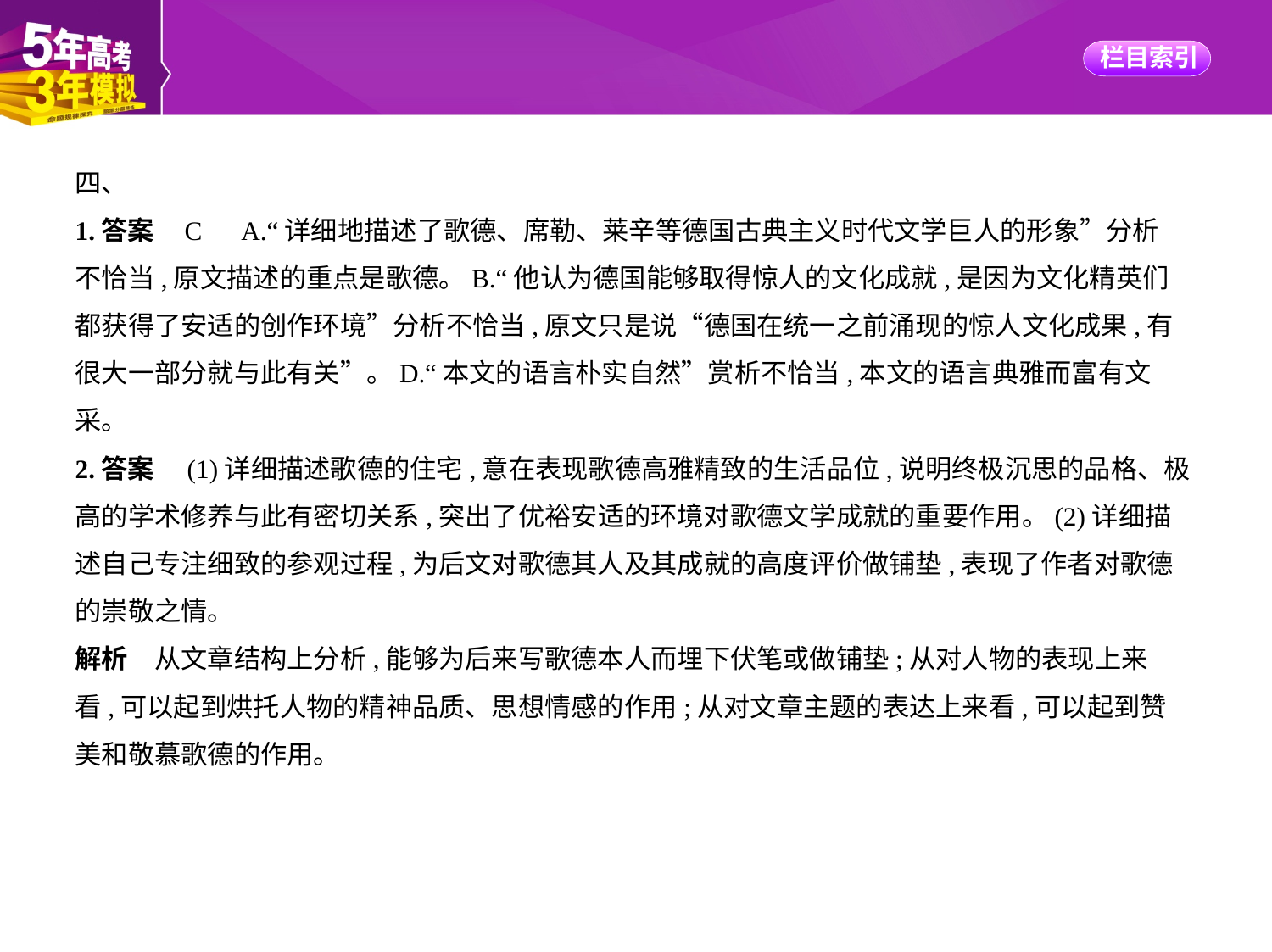

四、
1.答案    C　A.“详细地描述了歌德、席勒、莱辛等德国古典主义时代文学巨人的形象”分析
不恰当,原文描述的重点是歌德。B.“他认为德国能够取得惊人的文化成就,是因为文化精英们
都获得了安适的创作环境”分析不恰当,原文只是说“德国在统一之前涌现的惊人文化成果,有
很大一部分就与此有关”。D.“本文的语言朴实自然”赏析不恰当,本文的语言典雅而富有文
采。
2.答案　(1)详细描述歌德的住宅,意在表现歌德高雅精致的生活品位,说明终极沉思的品格、极
高的学术修养与此有密切关系,突出了优裕安适的环境对歌德文学成就的重要作用。(2)详细描
述自己专注细致的参观过程,为后文对歌德其人及其成就的高度评价做铺垫,表现了作者对歌德
的崇敬之情。
解析　从文章结构上分析,能够为后来写歌德本人而埋下伏笔或做铺垫;从对人物的表现上来
看,可以起到烘托人物的精神品质、思想情感的作用;从对文章主题的表达上来看,可以起到赞
美和敬慕歌德的作用。